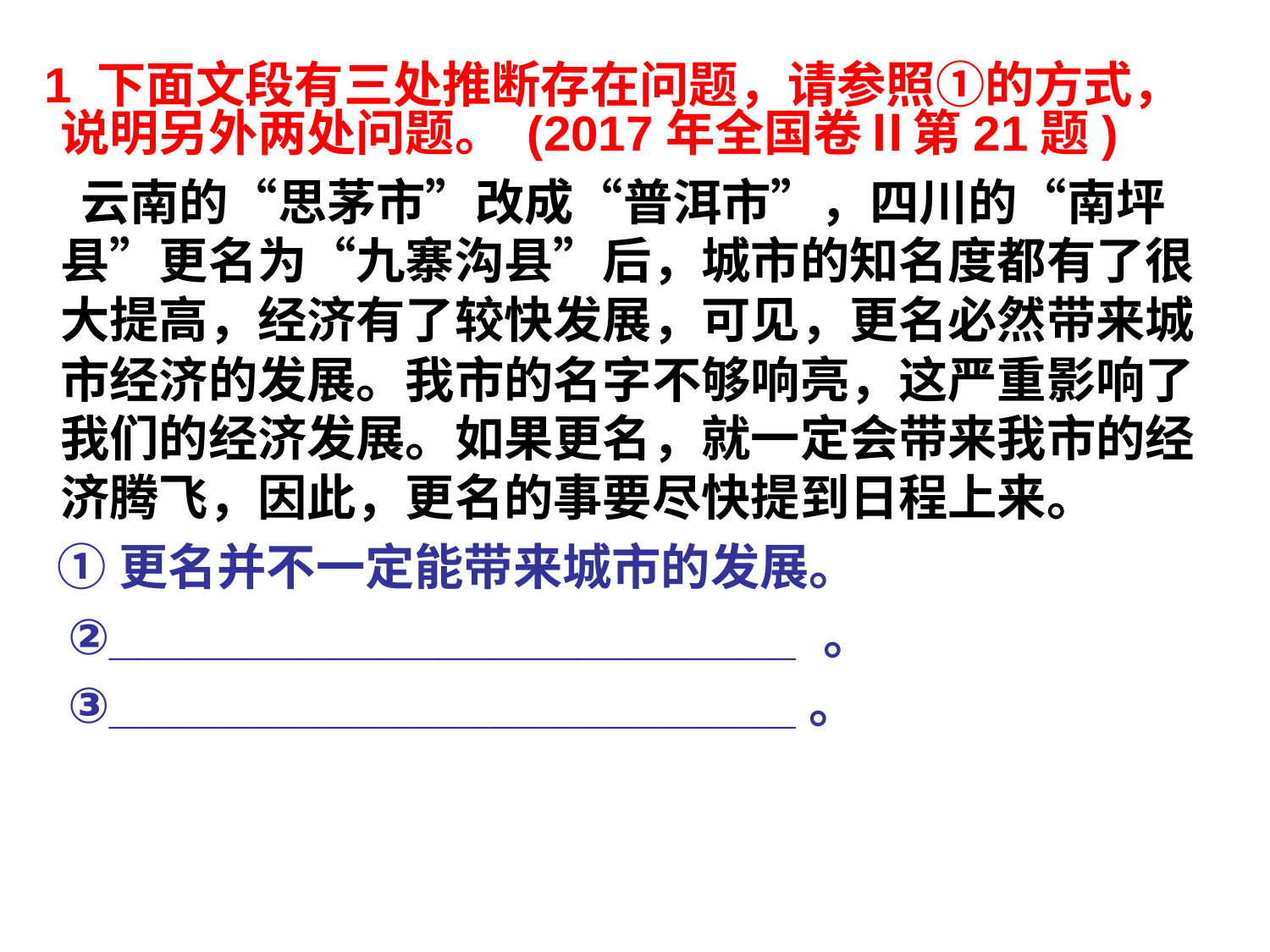

1 下面文段有三处推断存在问题，请参照①的方式，说明另外两处问题。 (2017年全国卷Ⅱ第21题)
     云南的“思茅市”改成“普洱市”，四川的“南坪县”更名为“九寨沟县”后，城市的知名度都有了很大提高，经济有了较快发展，可见，更名必然带来城市经济的发展。我市的名字不够响亮，这严重影响了我们的经济发展。如果更名，就一定会带来我市的经济腾飞，因此，更名的事要尽快提到日程上来。
    ①更名并不一定能带来城市的发展。
    ②_________________________ 。
    ③_________________________。